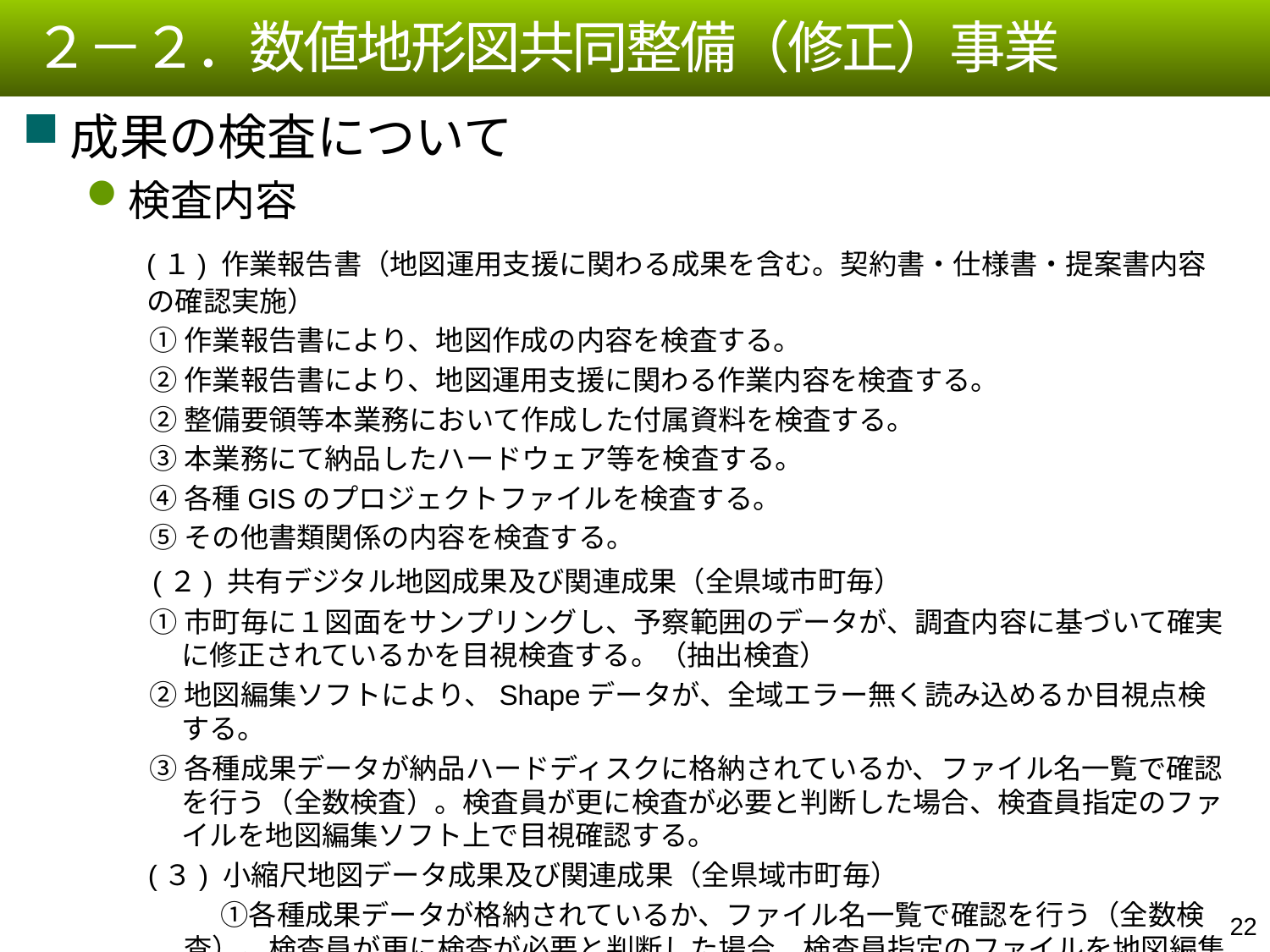

２－２．数値地形図共同整備（修正）事業
成果の検査について
検査内容
　　　(１) 作業報告書（地図運用支援に関わる成果を含む。契約書・仕様書・提案書内容の確認実施）
①作業報告書により、地図作成の内容を検査する。
②作業報告書により、地図運用支援に関わる作業内容を検査する。
②整備要領等本業務において作成した付属資料を検査する。
③本業務にて納品したハードウェア等を検査する。
④各種GISのプロジェクトファイルを検査する。
⑤その他書類関係の内容を検査する。
　　　　(２) 共有デジタル地図成果及び関連成果（全県域市町毎）
①市町毎に１図面をサンプリングし、予察範囲のデータが、調査内容に基づいて確実に修正されているかを目視検査する。（抽出検査）
②地図編集ソフトにより、Shapeデータが、全域エラー無く読み込めるか目視点検する。
③各種成果データが納品ハードディスクに格納されているか、ファイル名一覧で確認を行う（全数検査）。検査員が更に検査が必要と判断した場合、検査員指定のファイルを地図編集ソフト上で目視確認する。
　　　　 (３) 小縮尺地図データ成果及び関連成果（全県域市町毎）
　　　　　　　　①各種成果データが格納されているか、ファイル名一覧で確認を行う（全数検査）。検査員が更に検査が必要と判断した場合、検査員指定のファイルを地図編集ソフト上で目視確認する。

22